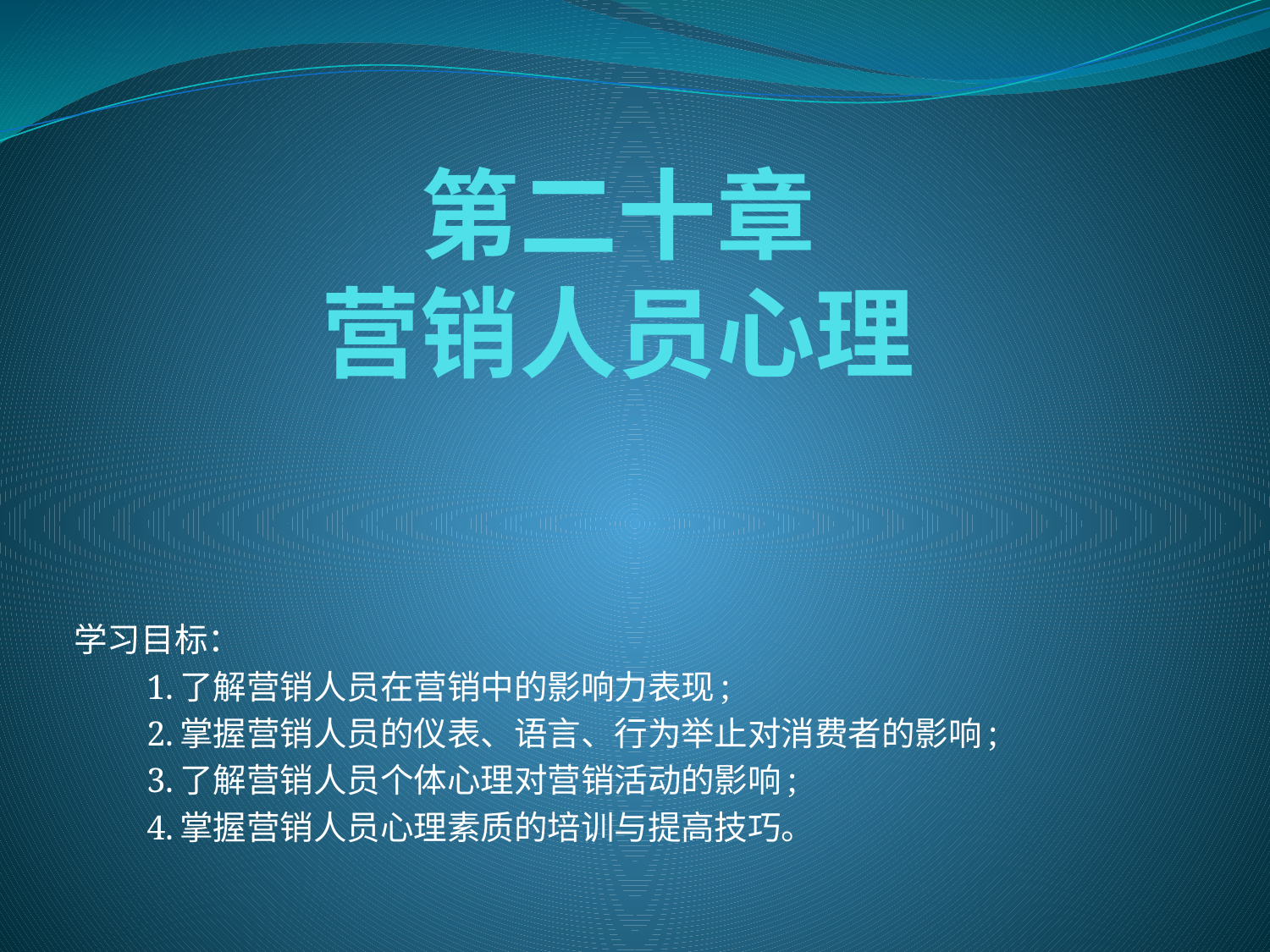

# 第二十章 营销人员心理
学习目标：
　　1.了解营销人员在营销中的影响力表现;
　　2.掌握营销人员的仪表、语言、行为举止对消费者的影响;
　　3.了解营销人员个体心理对营销活动的影响;
　　4.掌握营销人员心理素质的培训与提高技巧。